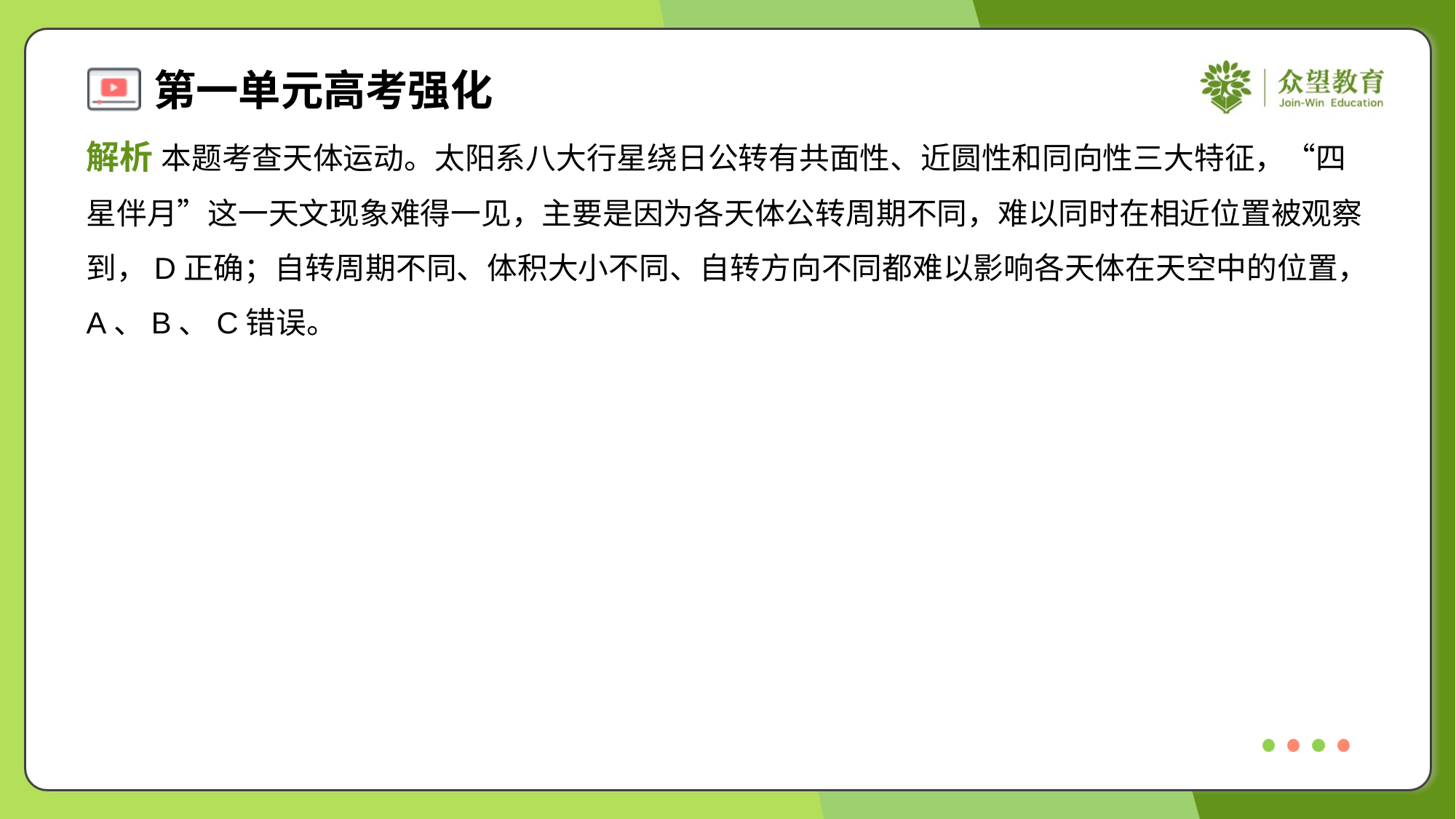

解析 本题考查天体运动。太阳系八大行星绕日公转有共面性、近圆性和同向性三大特征，“四
星伴月”这一天文现象难得一见，主要是因为各天体公转周期不同，难以同时在相近位置被观察
到，D正确；自转周期不同、体积大小不同、自转方向不同都难以影响各天体在天空中的位置，
A、B、C错误。